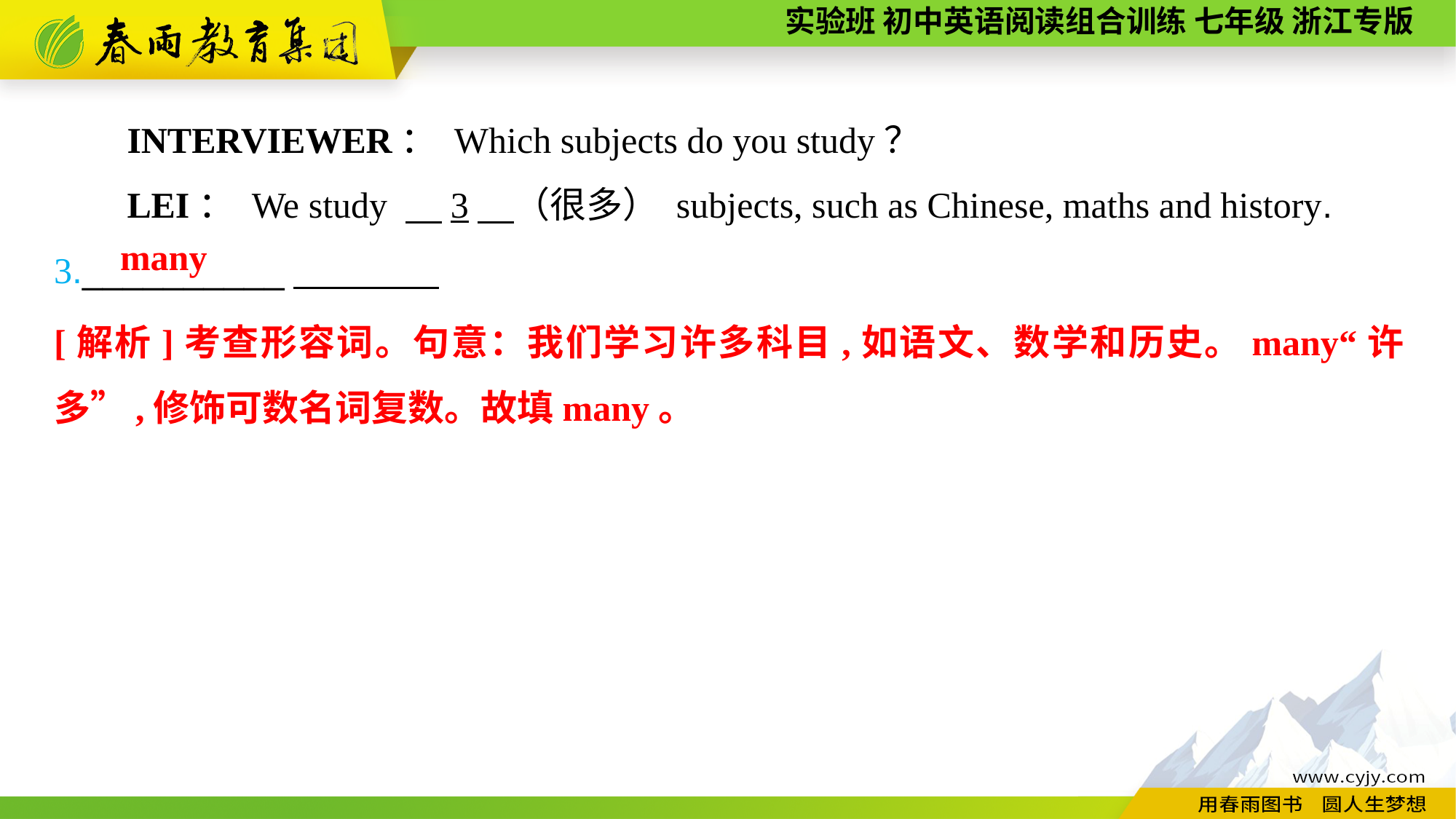

INTERVIEWER： Which subjects do you study？
LEI： We study 　3　（很多） subjects, such as Chinese, maths and history.
3.__________
many
[解析]考查形容词。句意：我们学习许多科目,如语文、数学和历史。many“许多”,修饰可数名词复数。故填many。